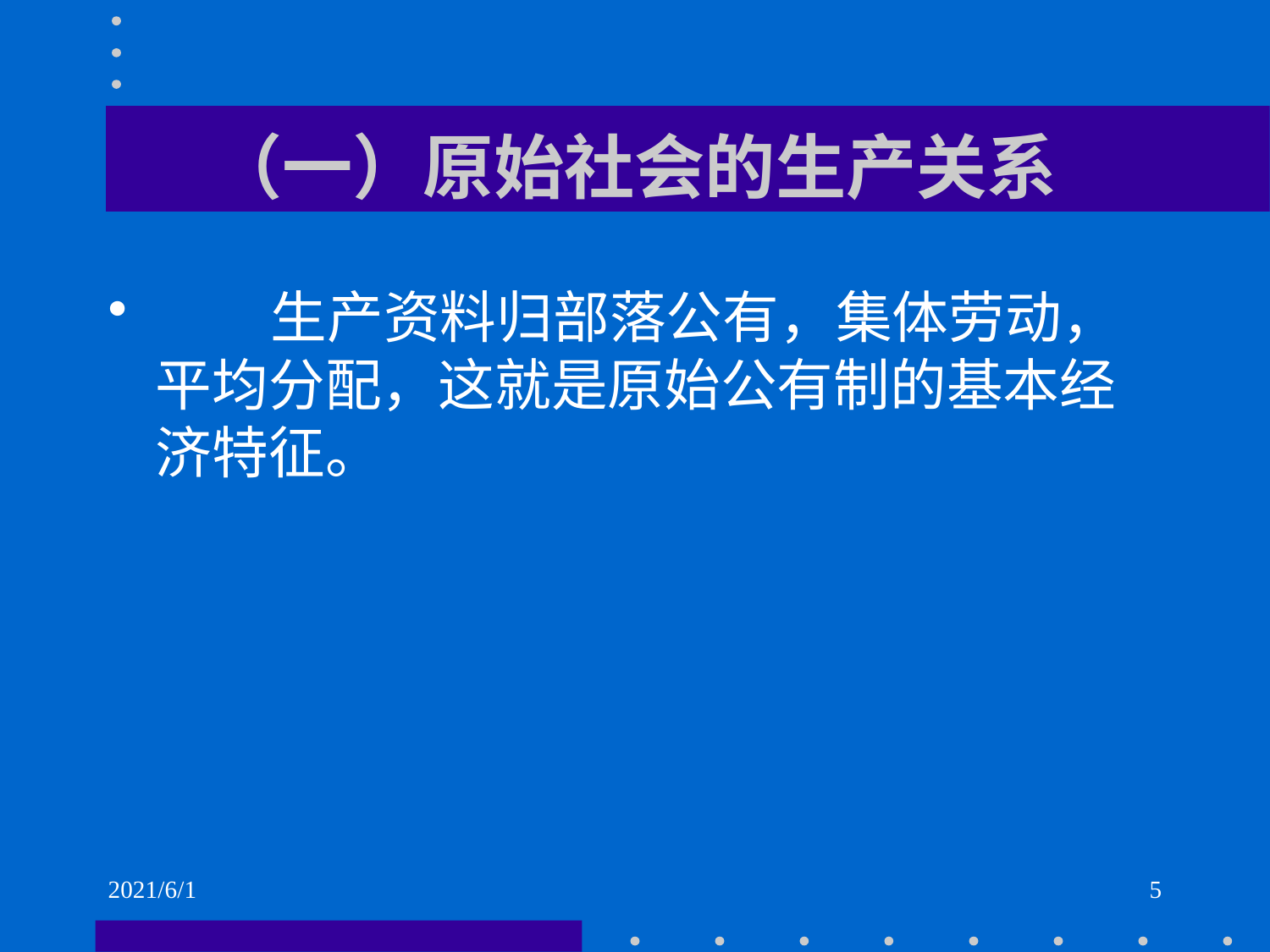

# （一）原始社会的生产关系
        生产资料归部落公有，集体劳动，平均分配，这就是原始公有制的基本经济特征。
2021/6/1
5